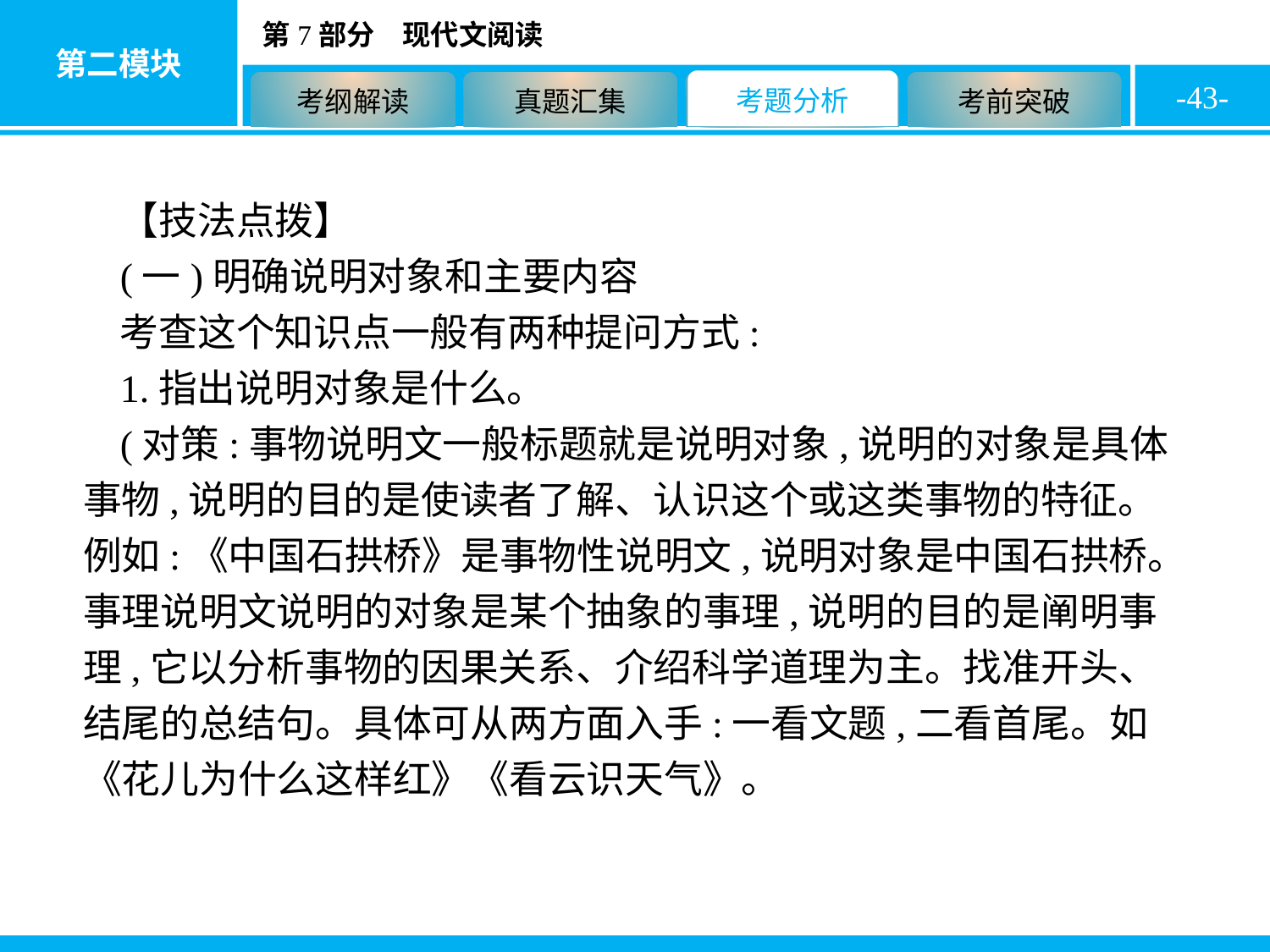

-43-
【技法点拨】
(一)明确说明对象和主要内容
考查这个知识点一般有两种提问方式:
1.指出说明对象是什么。
(对策:事物说明文一般标题就是说明对象,说明的对象是具体事物,说明的目的是使读者了解、认识这个或这类事物的特征。例如:《中国石拱桥》是事物性说明文,说明对象是中国石拱桥。事理说明文说明的对象是某个抽象的事理,说明的目的是阐明事理,它以分析事物的因果关系、介绍科学道理为主。找准开头、结尾的总结句。具体可从两方面入手:一看文题,二看首尾。如《花儿为什么这样红》《看云识天气》。